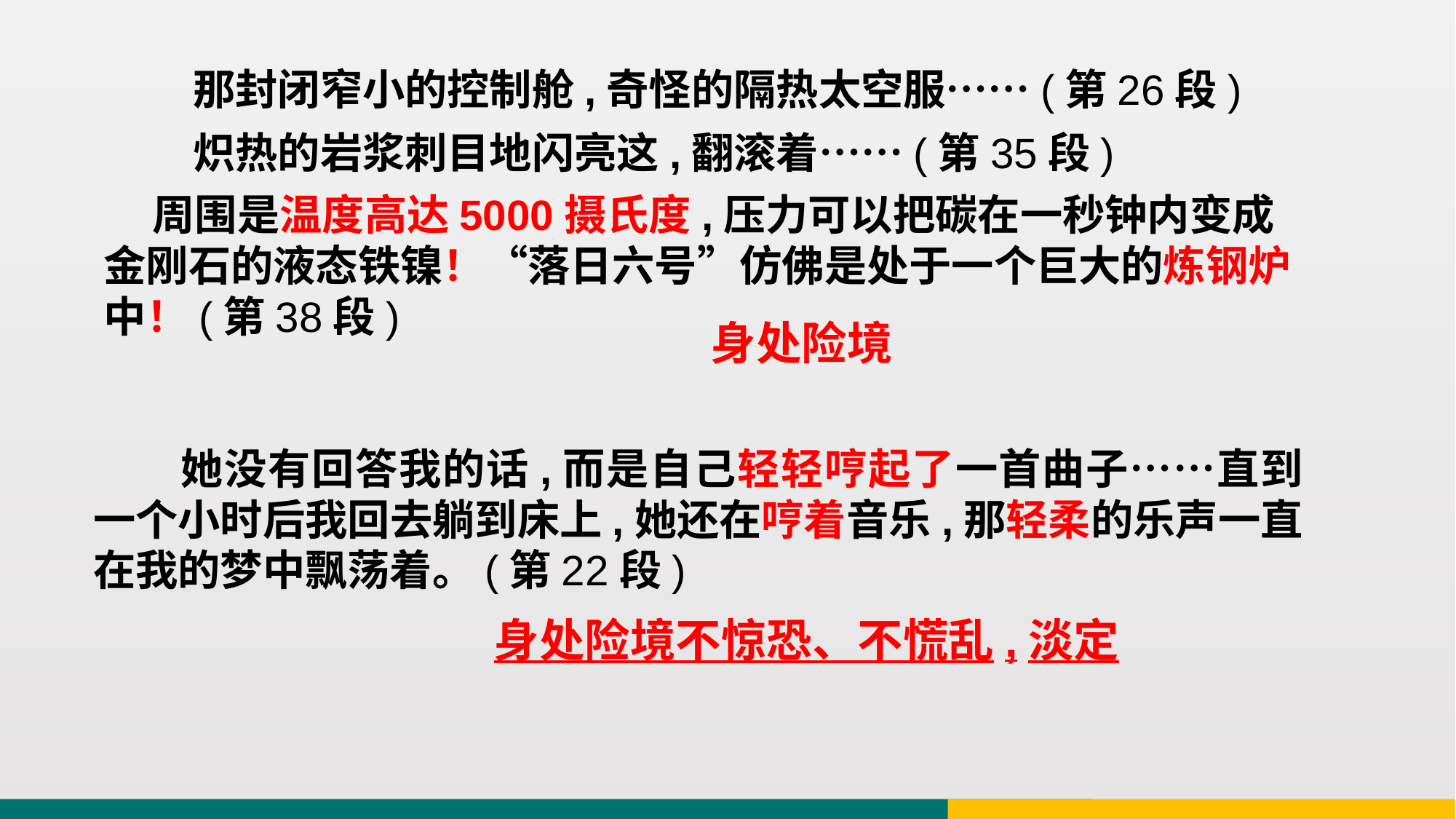

那封闭窄小的控制舱,奇怪的隔热太空服……(第26段)
炽热的岩浆刺目地闪亮这,翻滚着……(第35段)
    周围是温度高达5000摄氏度,压力可以把碳在一秒钟内变成金刚石的液态铁镍！“落日六号”仿佛是处于一个巨大的炼钢炉中！(第38段)
身处险境
       她没有回答我的话,而是自己轻轻哼起了一首曲子……直到一个小时后我回去躺到床上,她还在哼着音乐,那轻柔的乐声一直在我的梦中飘荡着。(第22段)

身处险境不惊恐、不慌乱,淡定